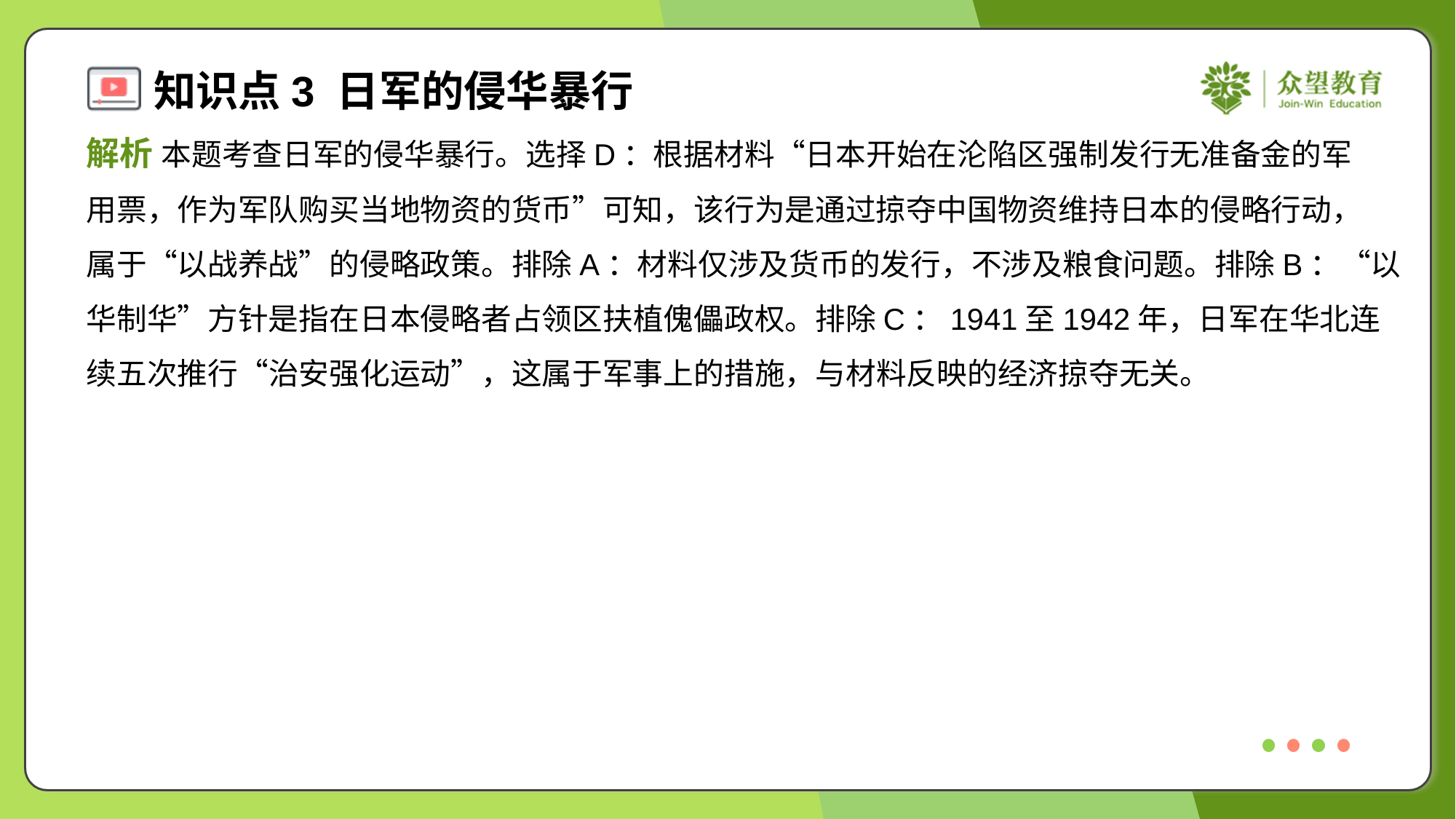

解析 本题考查日军的侵华暴行。选择D：根据材料“日本开始在沦陷区强制发行无准备金的军
用票，作为军队购买当地物资的货币”可知，该行为是通过掠夺中国物资维持日本的侵略行动，
属于“以战养战”的侵略政策。排除A：材料仅涉及货币的发行，不涉及粮食问题。排除B：“以
华制华”方针是指在日本侵略者占领区扶植傀儡政权。排除C：1941至1942年，日军在华北连
续五次推行“治安强化运动”，这属于军事上的措施，与材料反映的经济掠夺无关。